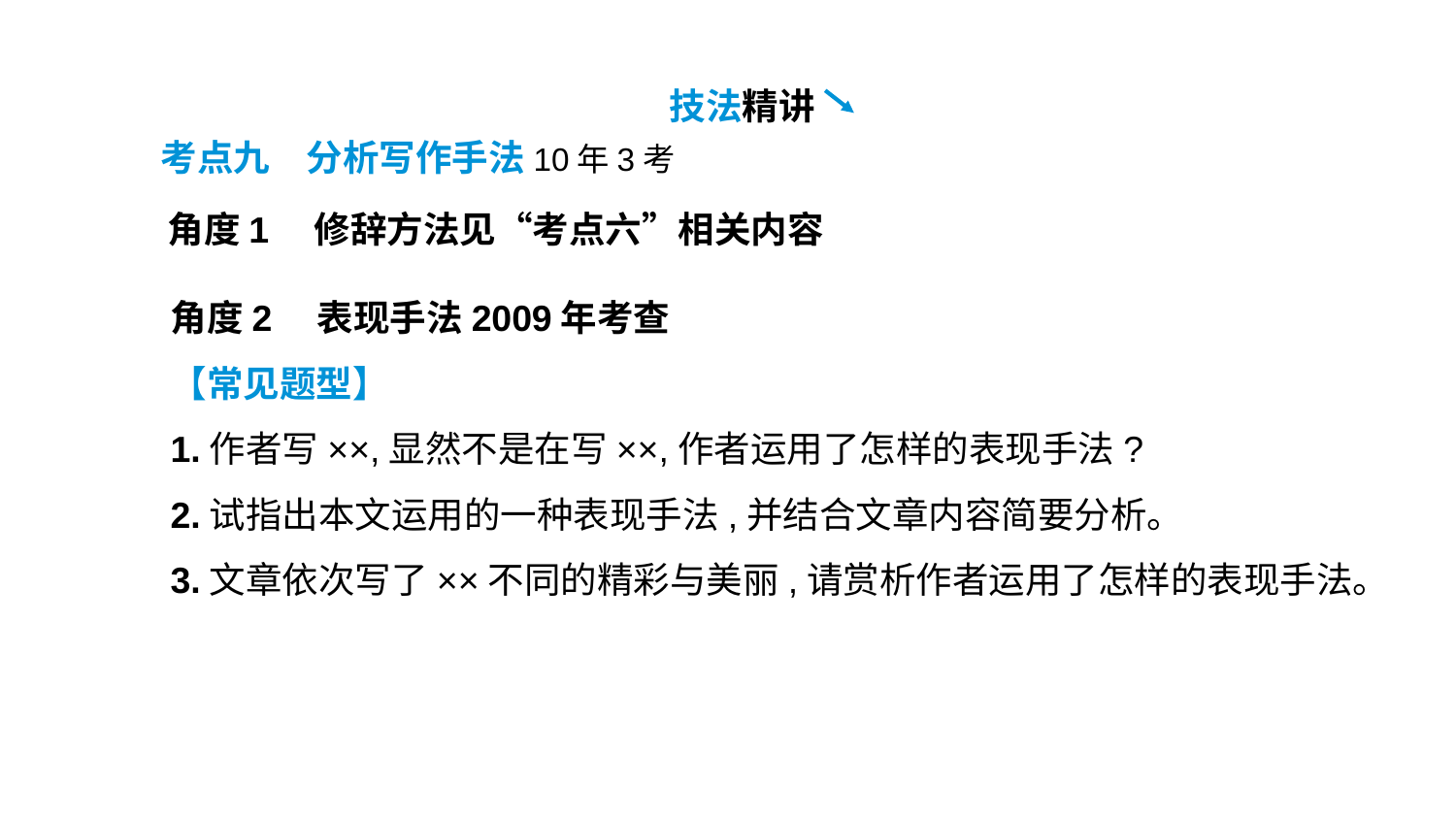

技法精讲
考点九　分析写作手法10年3考
角度1　修辞方法见“考点六”相关内容
角度2　表现手法2009年考查
【常见题型】
1.作者写××,显然不是在写××,作者运用了怎样的表现手法?
2.试指出本文运用的一种表现手法,并结合文章内容简要分析。
3.文章依次写了××不同的精彩与美丽,请赏析作者运用了怎样的表现手法。